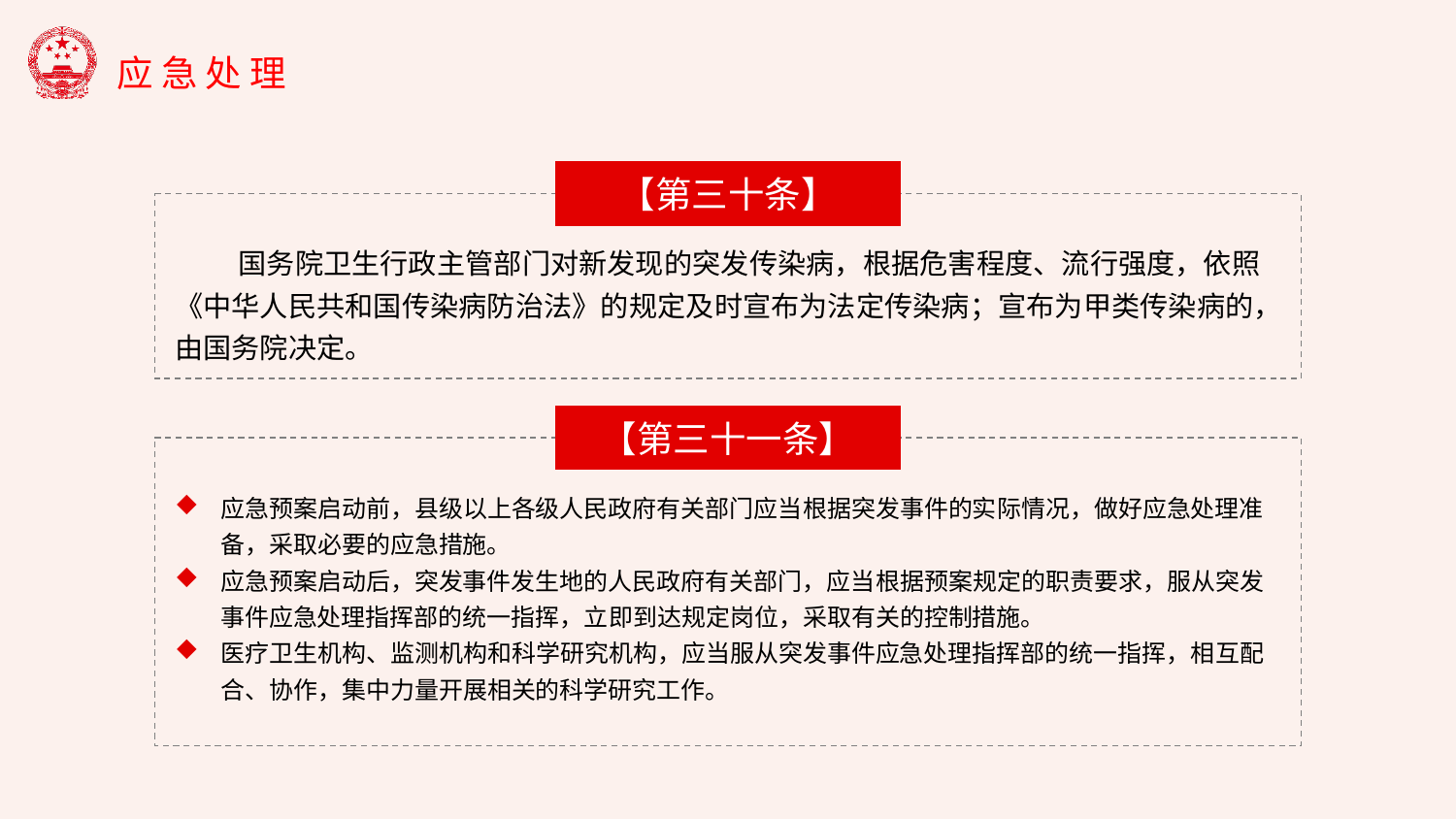

【第三十条】

         国务院卫生行政主管部门对新发现的突发传染病，根据危害程度、流行强度，依照《中华人民共和国传染病防治法》的规定及时宣布为法定传染病；宣布为甲类传染病的，由国务院决定。
【第三十一条】

应急预案启动前，县级以上各级人民政府有关部门应当根据突发事件的实际情况，做好应急处理准备，采取必要的应急措施。
应急预案启动后，突发事件发生地的人民政府有关部门，应当根据预案规定的职责要求，服从突发事件应急处理指挥部的统一指挥，立即到达规定岗位，采取有关的控制措施。
医疗卫生机构、监测机构和科学研究机构，应当服从突发事件应急处理指挥部的统一指挥，相互配合、协作，集中力量开展相关的科学研究工作。